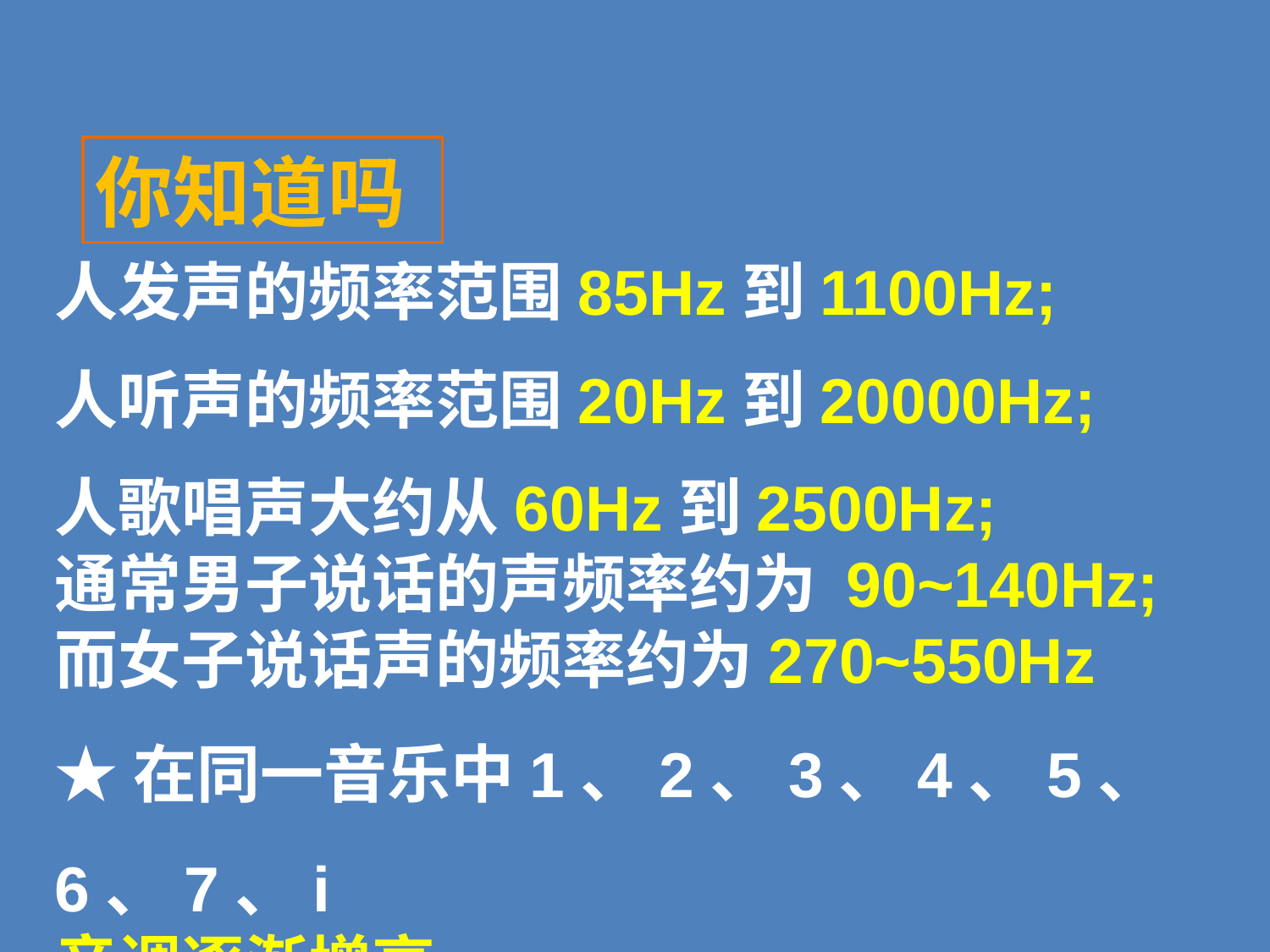

你知道吗
人发声的频率范围85Hz到1100Hz;
人听声的频率范围20Hz到20000Hz;
人歌唱声大约从60Hz到2500Hz;
通常男子说话的声频率约为 90~140Hz;
而女子说话声的频率约为270~550Hz
★在同一音乐中1、2、3、4、5、6、7、i
音调逐渐增高。